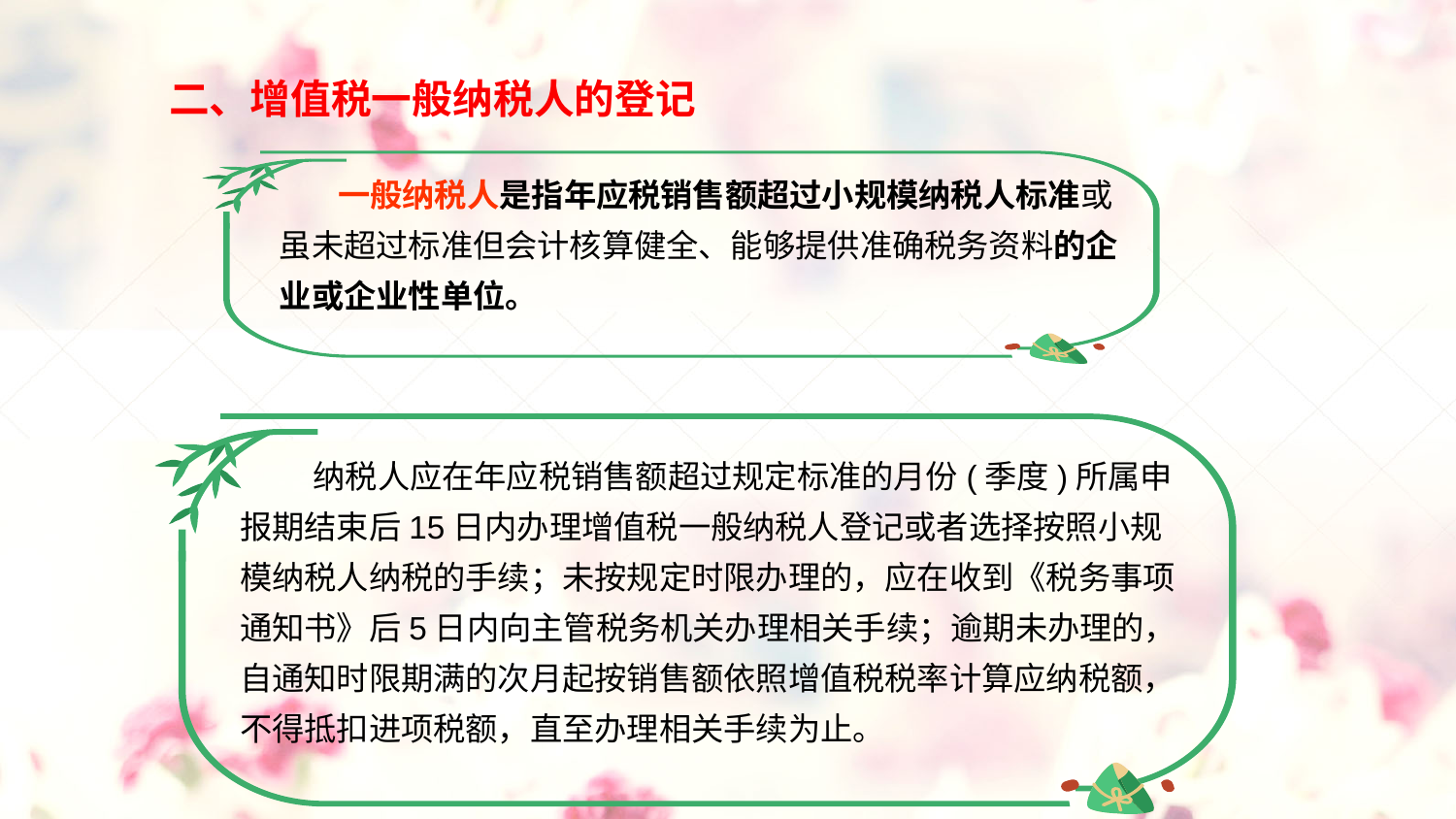

二、增值税一般纳税人的登记

       一般纳税人是指年应税销售额超过小规模纳税人标准或虽未超过标准但会计核算健全、能够提供准确税务资料的企业或企业性单位。

         纳税人应在年应税销售额超过规定标准的月份(季度)所属申报期结束后15日内办理增值税一般纳税人登记或者选择按照小规模纳税人纳税的手续；未按规定时限办理的，应在收到《税务事项通知书》后5日内向主管税务机关办理相关手续；逾期未办理的，自通知时限期满的次月起按销售额依照增值税税率计算应纳税额，不得抵扣进项税额，直至办理相关手续为止。